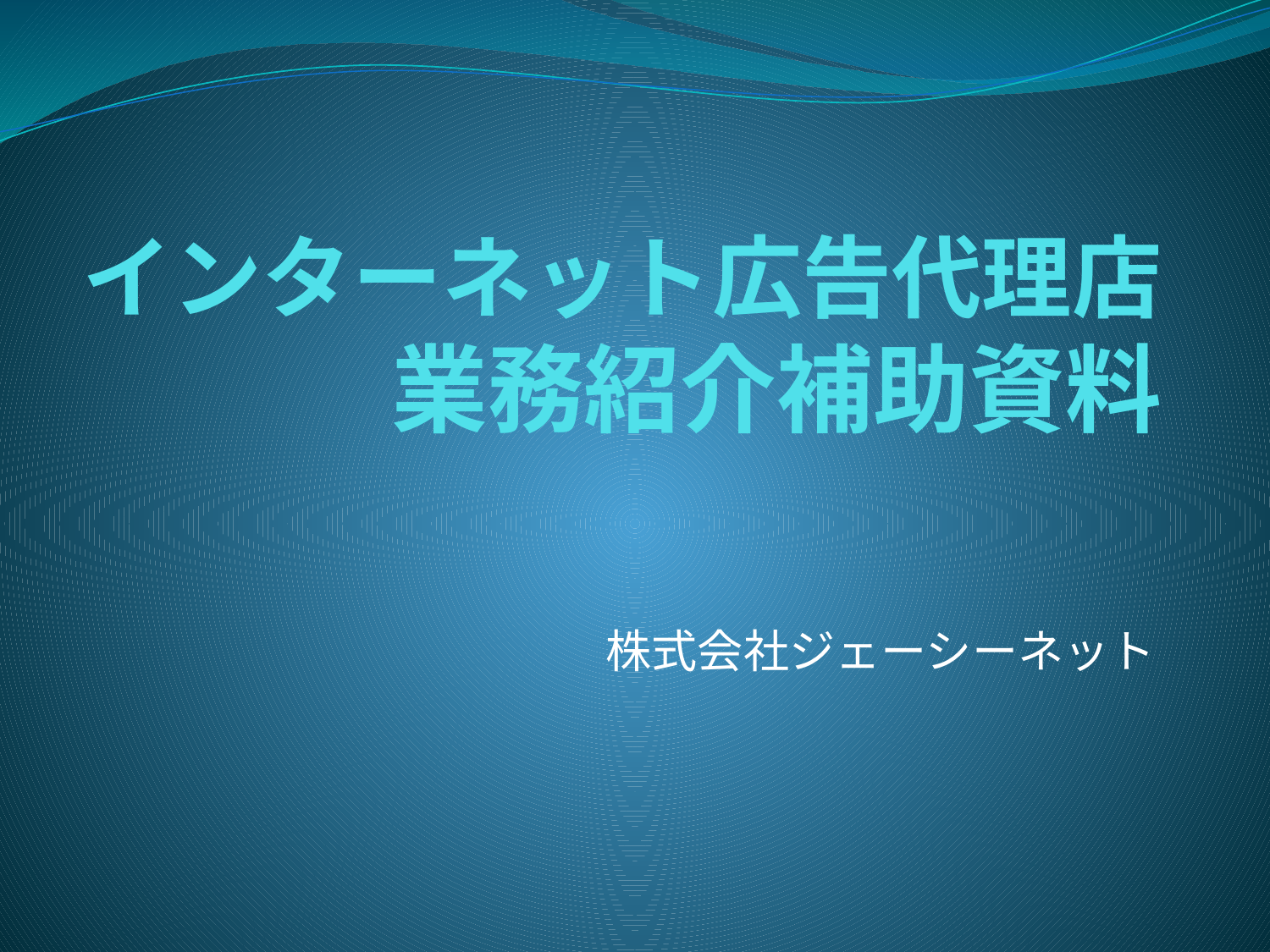

# インターネット広告代理店 業務紹介補助資料
株式会社ジェーシーネット